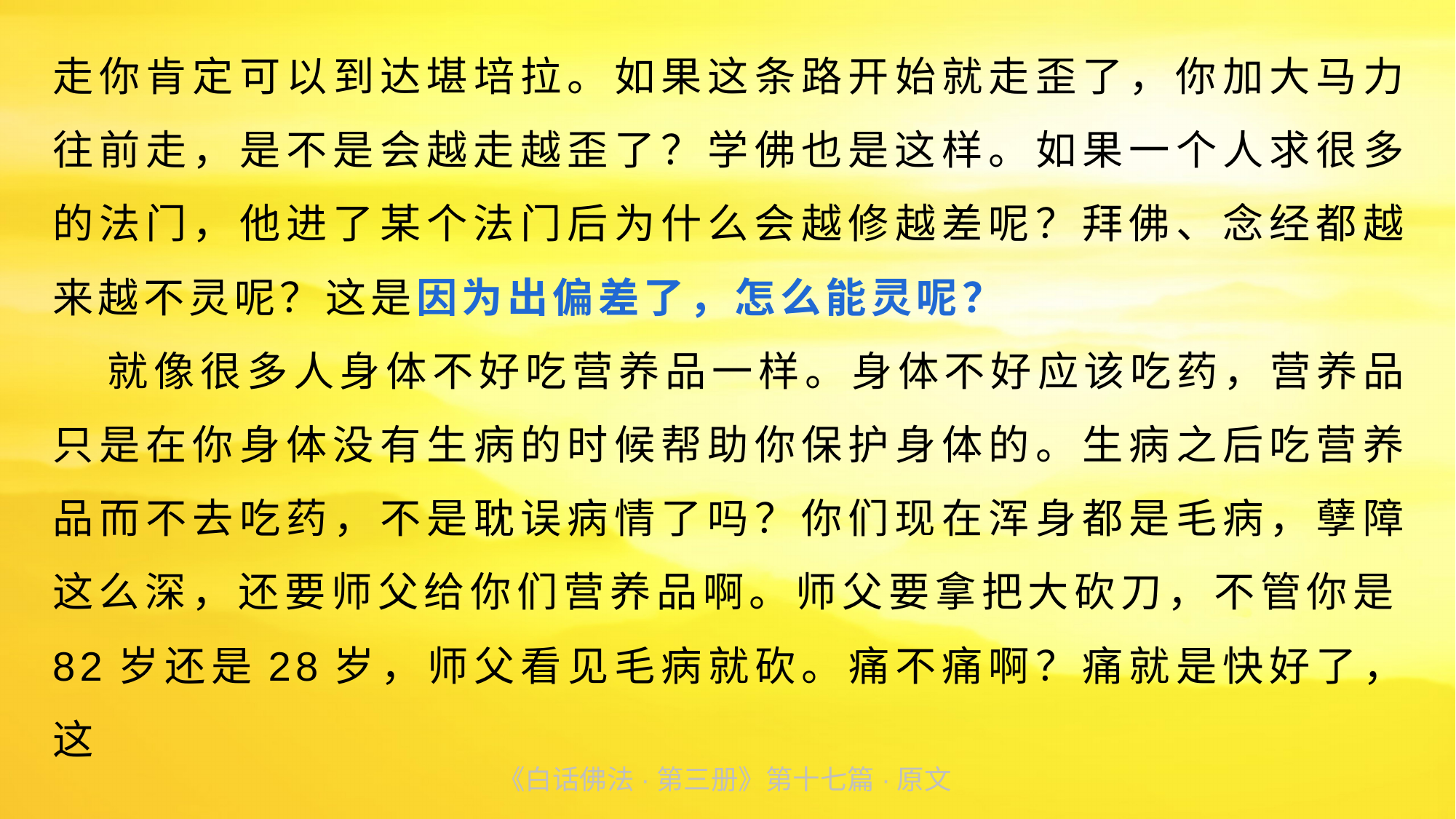

走你肯定可以到达堪培拉。如果这条路开始就走歪了，你加大马力往前走，是不是会越走越歪了？学佛也是这样。如果一个人求很多的法门，他进了某个法门后为什么会越修越差呢？拜佛、念经都越来越不灵呢？这是因为出偏差了，怎么能灵呢？
   就像很多人身体不好吃营养品一样。身体不好应该吃药，营养品只是在你身体没有生病的时候帮助你保护身体的。生病之后吃营养品而不去吃药，不是耽误病情了吗？你们现在浑身都是毛病，孽障这么深，还要师父给你们营养品啊。师父要拿把大砍刀，不管你是82岁还是28岁，师父看见毛病就砍。痛不痛啊？痛就是快好了，这
《白话佛法·第三册》第十七篇·原文